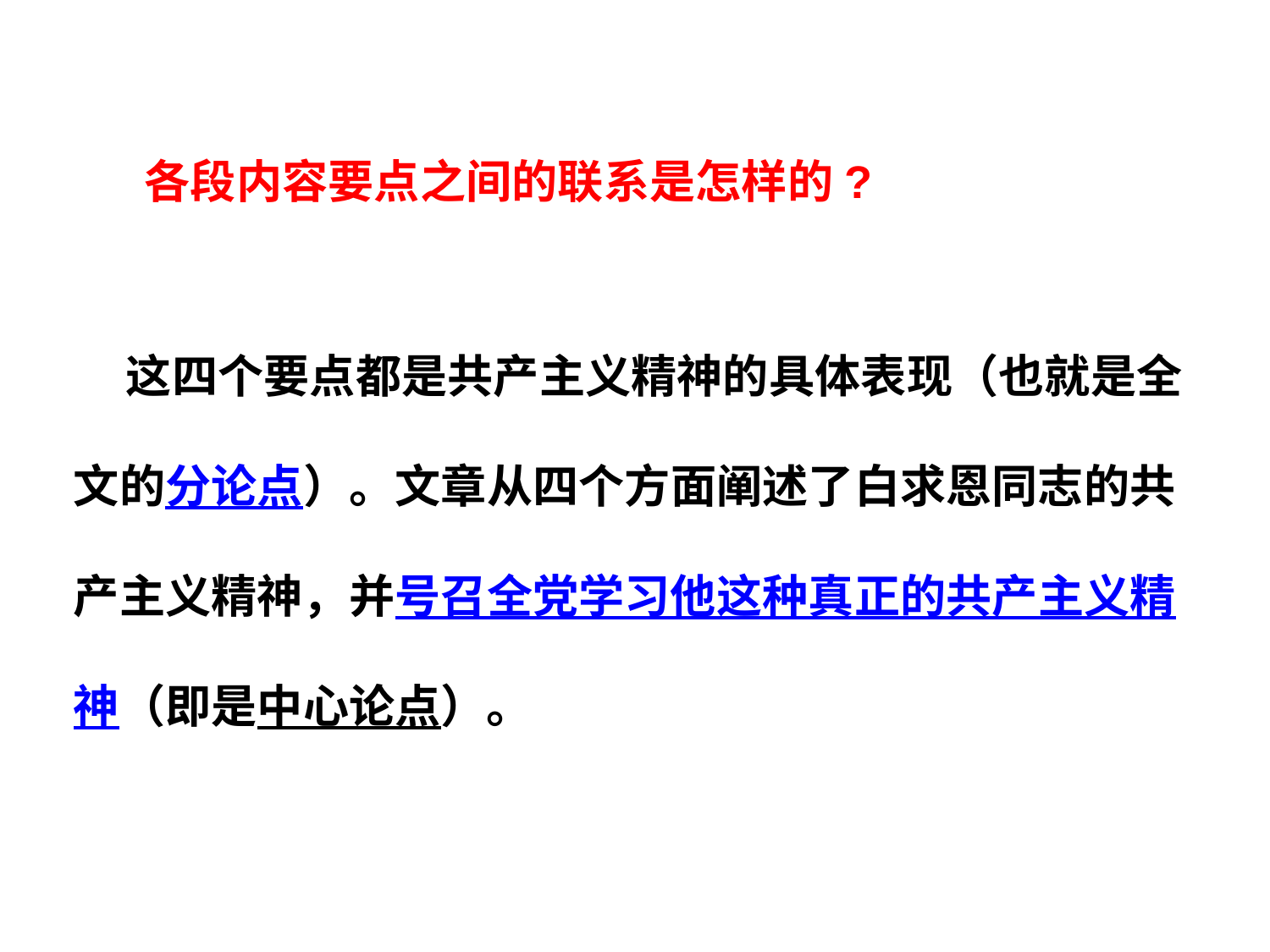

各段内容要点之间的联系是怎样的?
    这四个要点都是共产主义精神的具体表现（也就是全文的分论点）。文章从四个方面阐述了白求恩同志的共产主义精神，并号召全党学习他这种真正的共产主义精神（即是中心论点）。